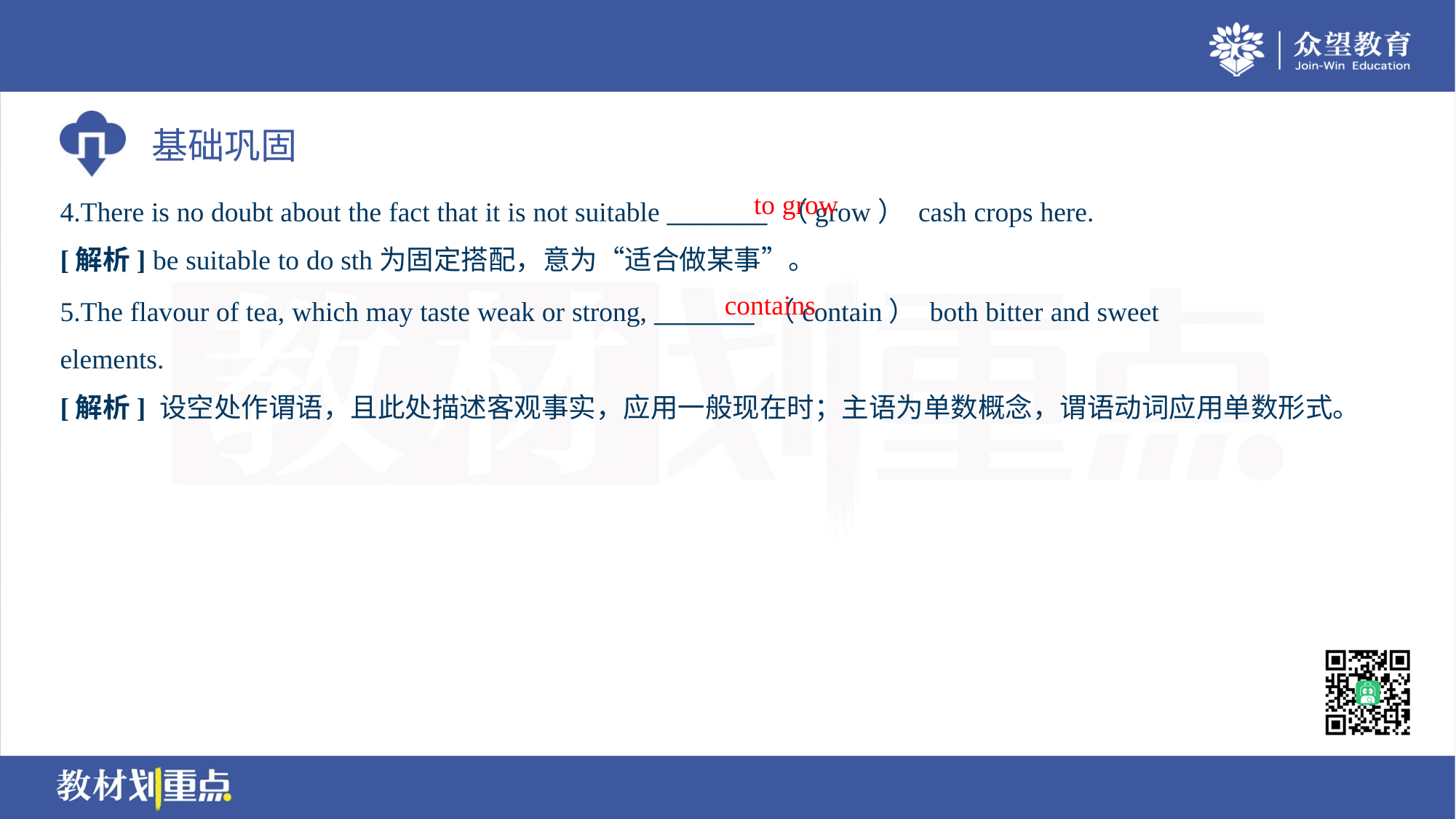

to grow
4.There is no doubt about the fact that it is not suitable ________ （grow） cash crops here.
[解析] be suitable to do sth为固定搭配，意为“适合做某事”。
contains
5.The flavour of tea, which may taste weak or strong, ________ （contain） both bitter and sweet
elements.
[解析] 设空处作谓语，且此处描述客观事实，应用一般现在时；主语为单数概念，谓语动词应用单数形式。